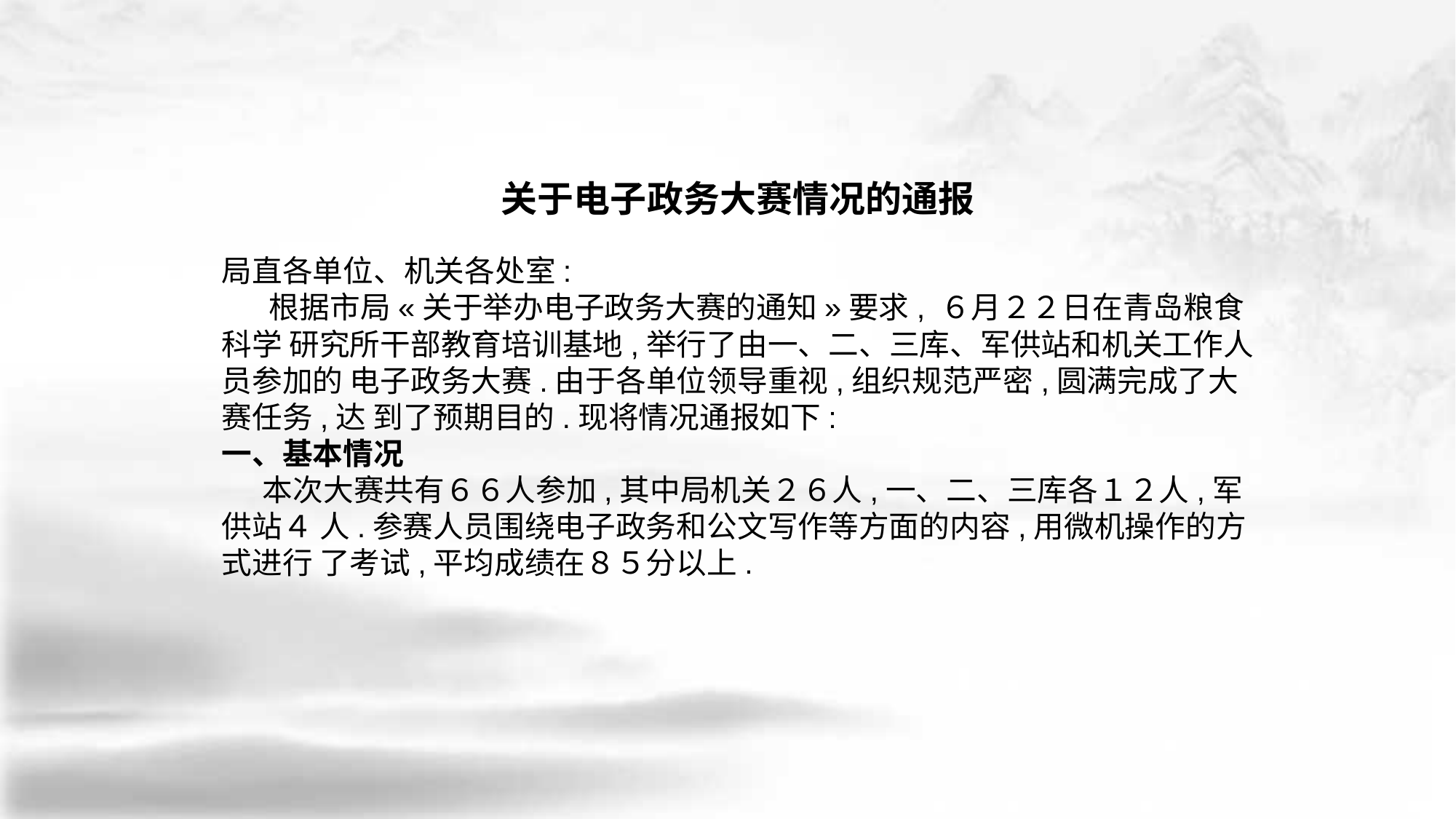

关于电子政务大赛情况的通报

局直各单位、机关各处室:
      根据市局«关于举办电子政务大赛的通知»要求, ６月２２日在青岛粮食科学 研究所干部教育培训基地,举行了由一、二、三库、军供站和机关工作人员参加的 电子政务大赛.由于各单位领导重视,组织规范严密,圆满完成了大赛任务,达 到了预期目的.现将情况通报如下:
一、基本情况
     本次大赛共有６６人参加,其中局机关２６人,一、二、三库各１２人,军供站４ 人.参赛人员围绕电子政务和公文写作等方面的内容,用微机操作的方式进行 了考试,平均成绩在８５分以上.